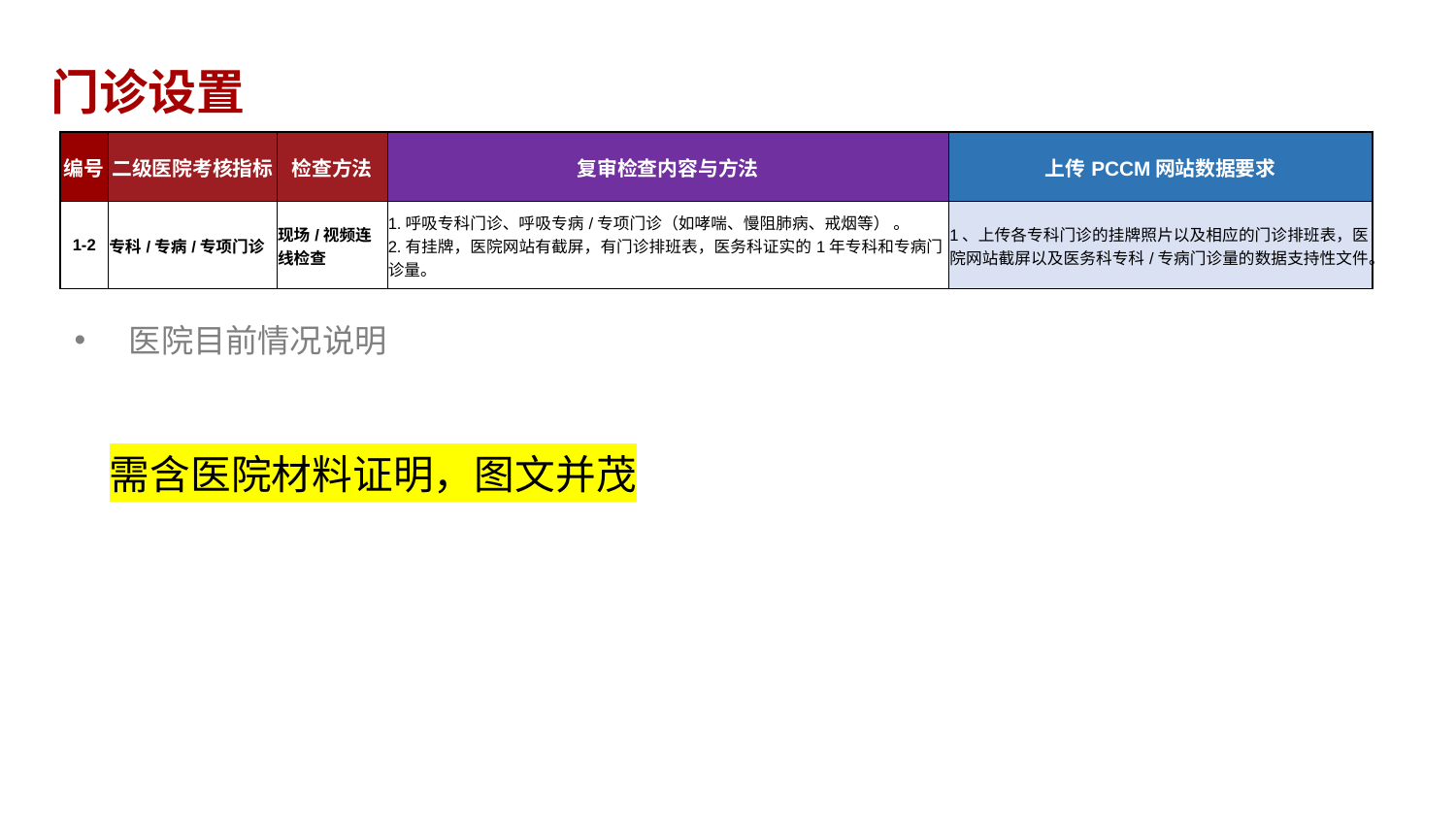

门诊设置
| 编号 | 二级医院考核指标 | 检查方法 | 复审检查内容与方法 | 上传PCCM网站数据要求 |
| --- | --- | --- | --- | --- |
| 1-2 | 专科/专病/专项门诊 | 现场/视频连线检查 | 1.呼吸专科门诊、呼吸专病/专项门诊（如哮喘、慢阻肺病、戒烟等） 。 2.有挂牌，医院网站有截屏，有门诊排班表，医务科证实的1年专科和专病门诊量。 | 1、上传各专科门诊的挂牌照片以及相应的门诊排班表，医院网站截屏以及医务科专科/专病门诊量的数据支持性文件。 |
医院目前情况说明
需含医院材料证明，图文并茂